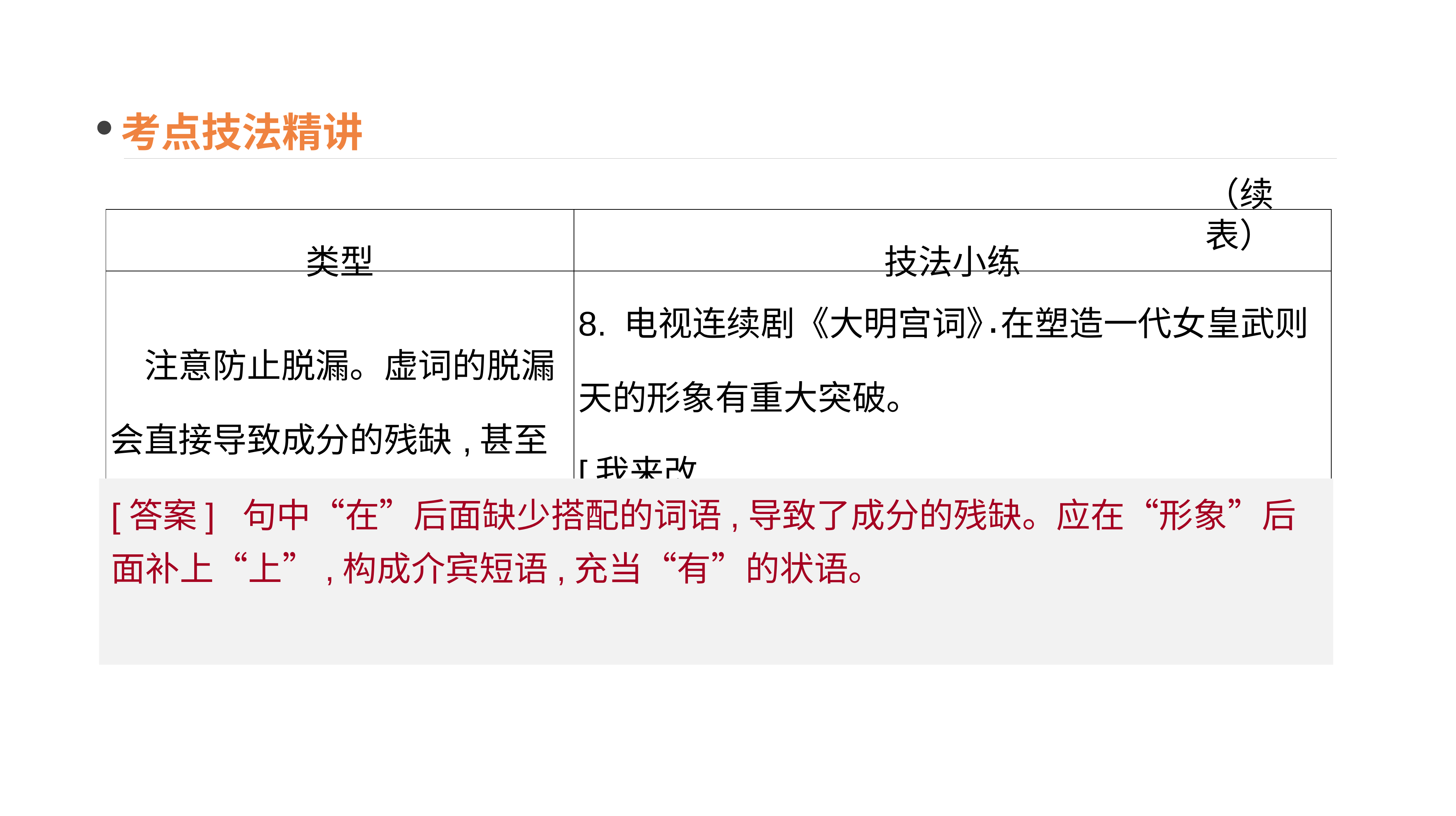

考点技法精讲

（续表）
| 类型 | 技法小练 |
| --- | --- |
| 注意防止脱漏。虚词的脱漏会直接导致成分的残缺,甚至影响到语意的表达,必须谨防 | 8. 电视连续剧《大明宫词》在塑造一代女皇武则天的形象有重大突破。 [我来改正] \_\_\_\_\_\_\_\_\_\_\_\_\_\_\_\_\_\_\_\_\_\_\_\_\_\_\_\_\_\_\_\_\_ \_\_ |
·
[答案]  句中“在”后面缺少搭配的词语,导致了成分的残缺。应在“形象”后面补上“上”,构成介宾短语,充当“有”的状语。